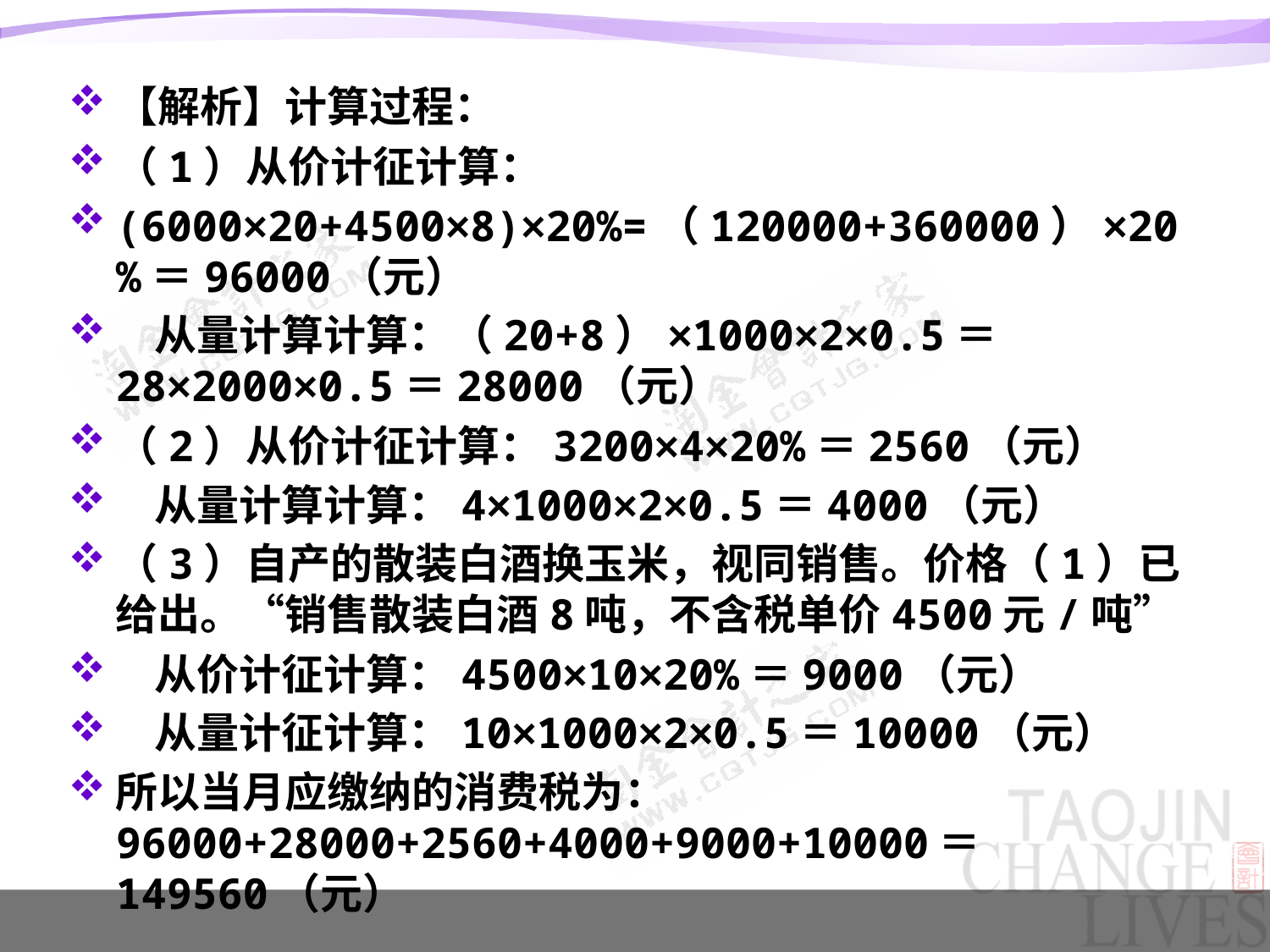

#
【解析】计算过程：
（1）从价计征计算：
(6000×20+4500×8)×20%=（120000+360000）×20%＝96000（元）
   从量计算计算：（20+8）×1000×2×0.5＝28×2000×0.5＝28000（元）
（2）从价计征计算：3200×4×20%＝2560（元）
   从量计算计算：4×1000×2×0.5＝4000（元）
（3）自产的散装白酒换玉米，视同销售。价格（1）已给出。“销售散装白酒8吨，不含税单价4500元/吨”
   从价计征计算：4500×10×20%＝9000（元）
   从量计征计算：10×1000×2×0.5＝10000（元）
所以当月应缴纳的消费税为：96000+28000+2560+4000+9000+10000＝149560（元）